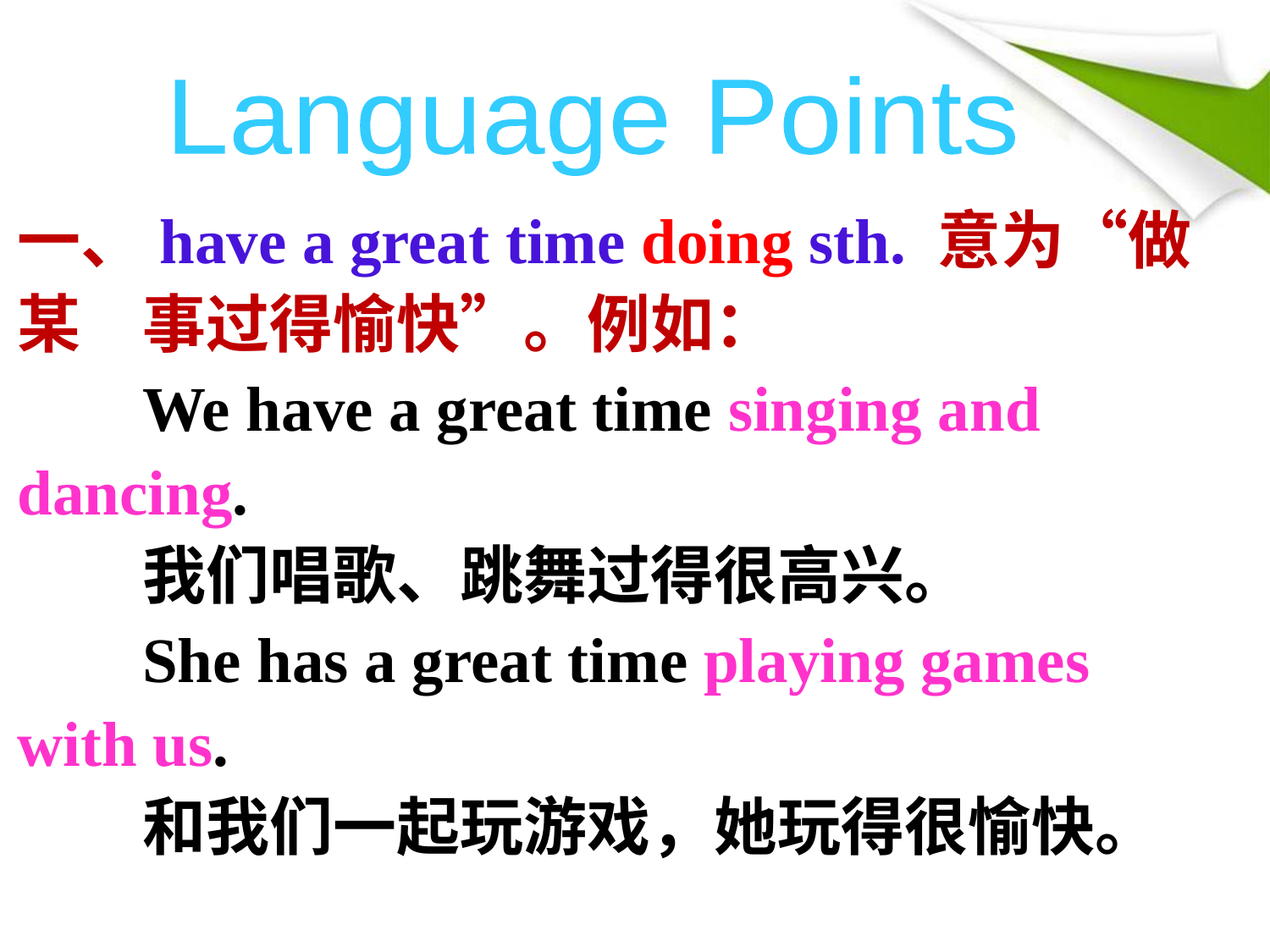

Language Points
一、have a great time doing sth. 意为“做某	事过得愉快”。例如：
	We have a great time singing and 	dancing.
	我们唱歌、跳舞过得很高兴。
	She has a great time playing games 	with us.
	和我们一起玩游戏，她玩得很愉快。